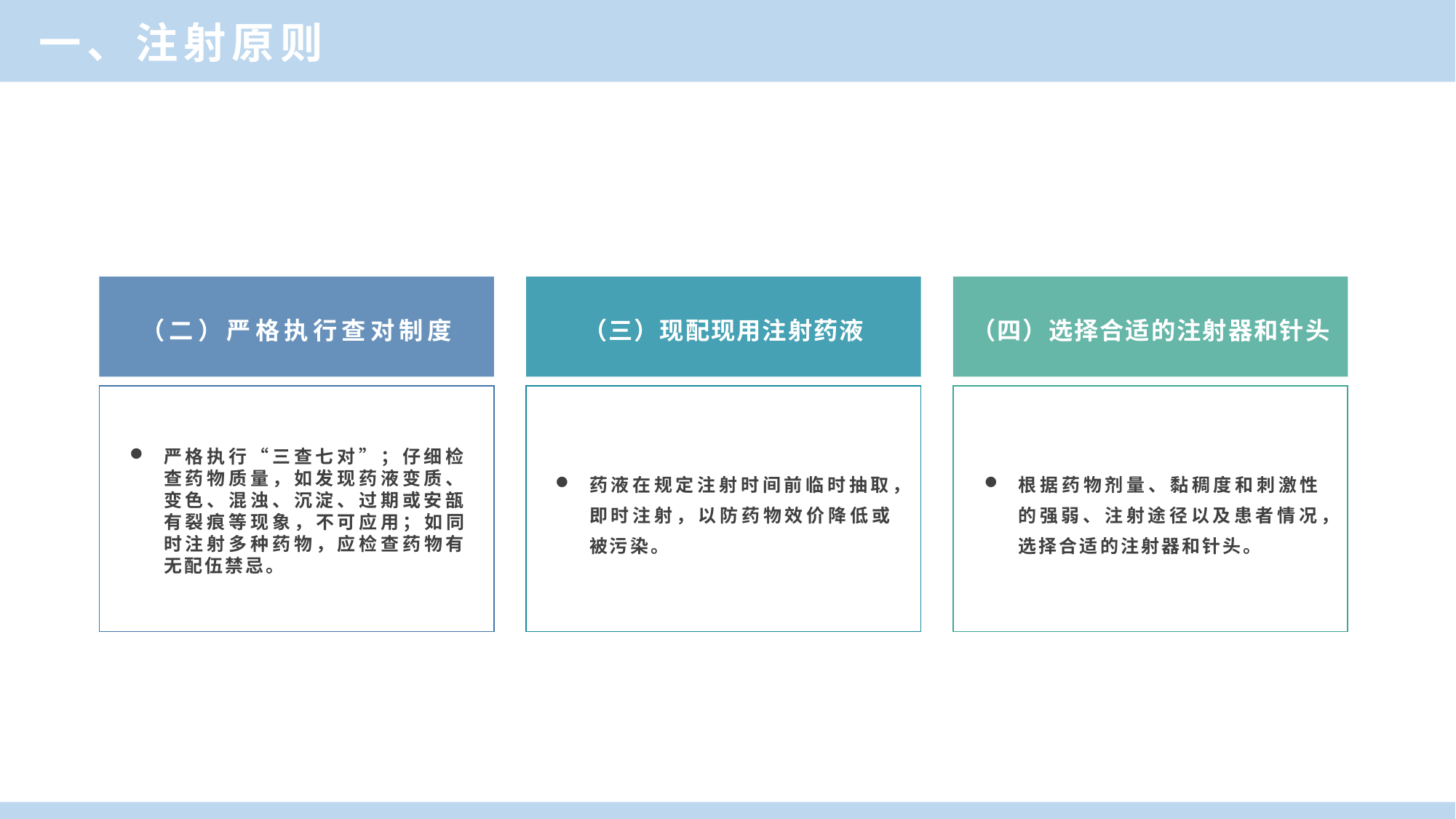

一、注射原则

（三）现配现用注射药液
（四）选择合适的注射器和针头
（二）严格执行查对制度

严格执行“三查七对”；仔细检查药物质量，如发现药液变质、变色、混浊、沉淀、过期或安瓿有裂痕等现象，不可应用；如同时注射多种药物，应检查药物有无配伍禁忌。
药液在规定注射时间前临时抽取，即时注射，以防药物效价降低或被污染。
根据药物剂量、黏稠度和刺激性的强弱、注射途径以及患者情况，选择合适的注射器和针头。